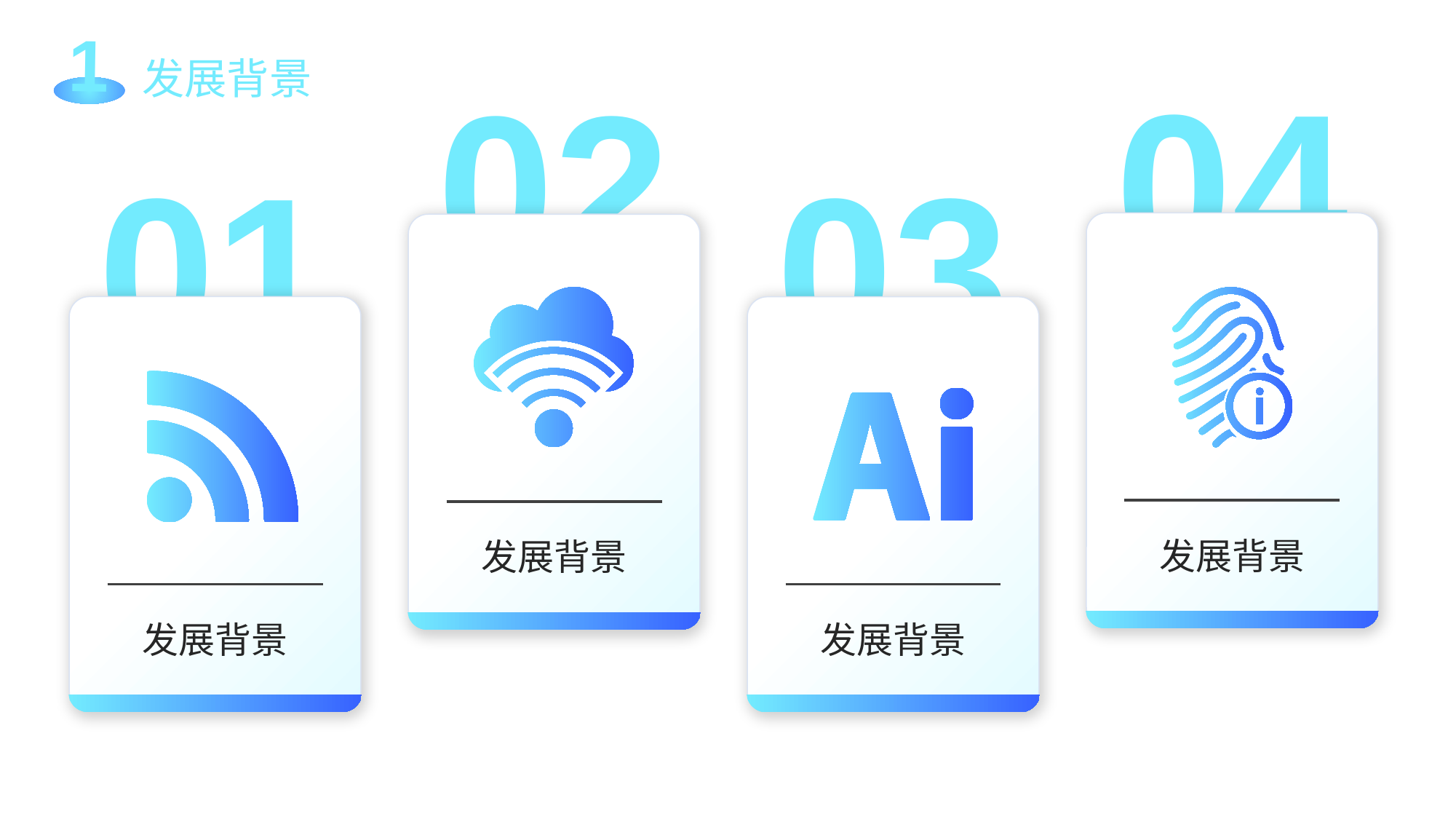

1

发展背景
04

发展背景

02

发展背景

01

发展背景

03

发展背景